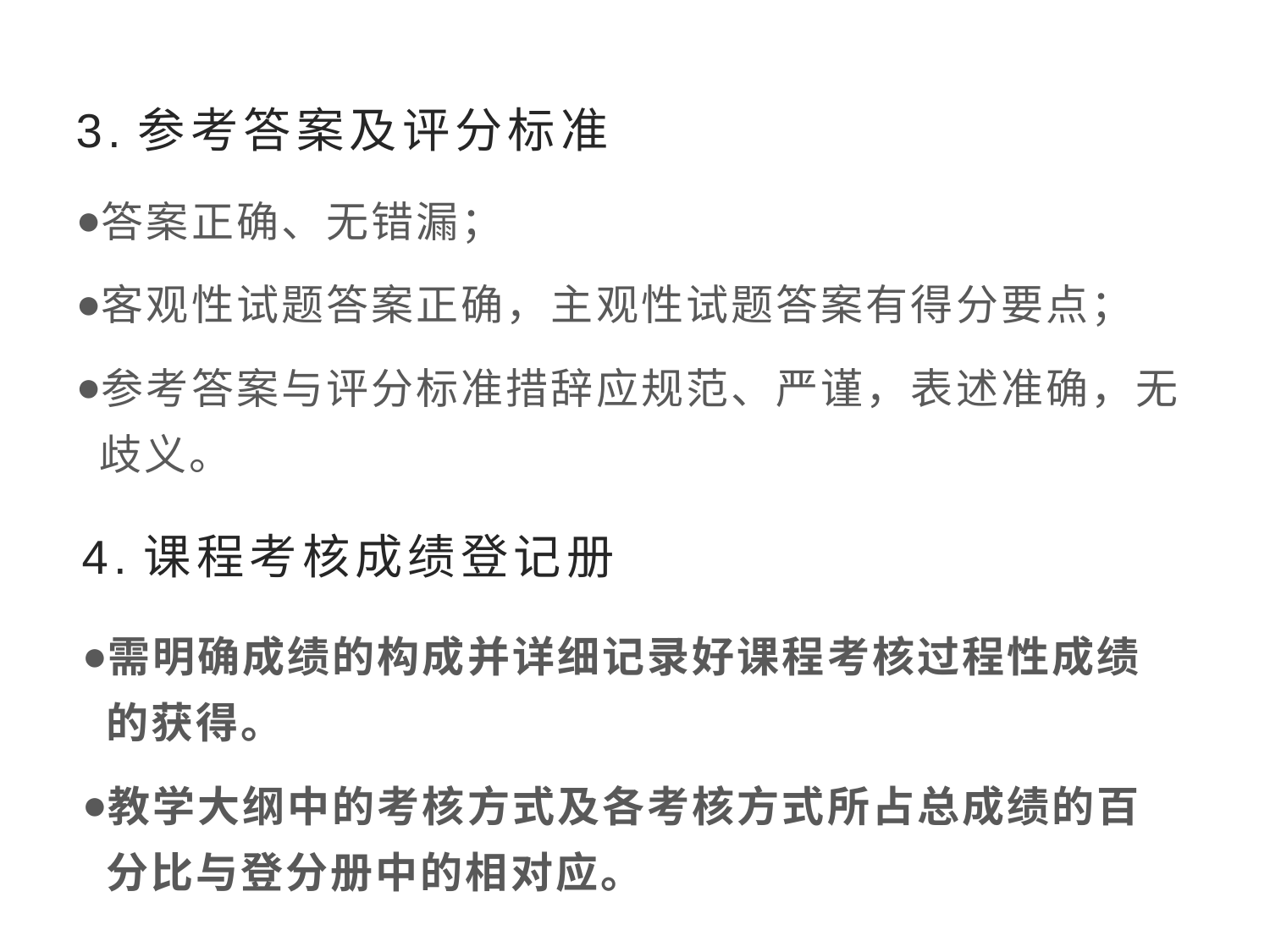

# 3.参考答案及评分标准
答案正确、无错漏；
客观性试题答案正确，主观性试题答案有得分要点；
参考答案与评分标准措辞应规范、严谨，表述准确，无歧义。
4.课程考核成绩登记册
需明确成绩的构成并详细记录好课程考核过程性成绩的获得。
教学大纲中的考核方式及各考核方式所占总成绩的百分比与登分册中的相对应。